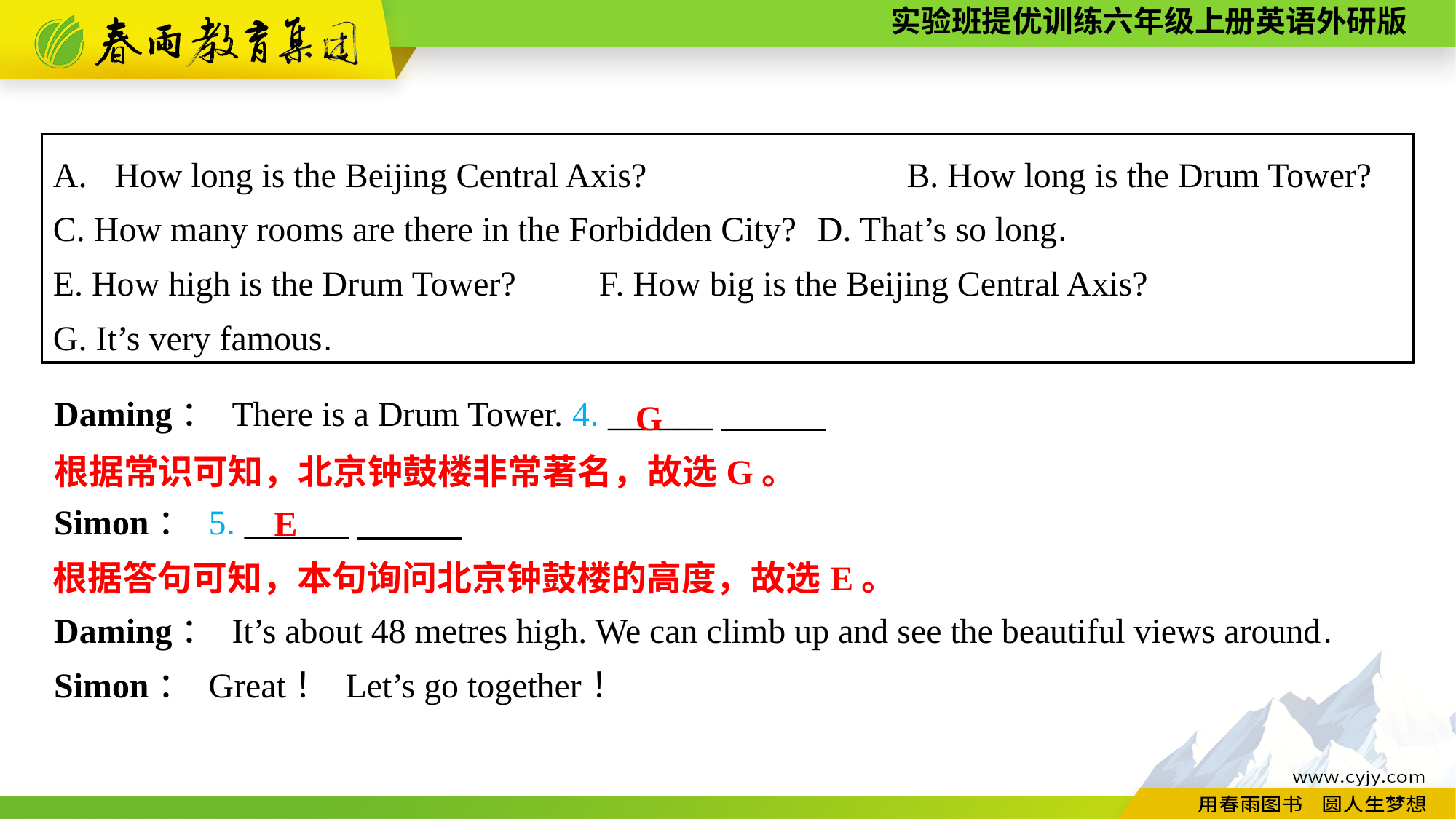

How long is the Beijing Central Axis?　　	B. How long is the Drum Tower?
C. How many rooms are there in the Forbidden City?	D. That’s so long.
E. How high is the Drum Tower?	F. How big is the Beijing Central Axis?
G. It’s very famous.
Daming： There is a Drum Tower. 4. ______

Simon： 5. ______

Daming： It’s about 48 metres high. We can climb up and see the beautiful views around.
Simon： Great！ Let’s go together！
G
根据常识可知，北京钟鼓楼非常著名，故选G。
E
根据答句可知，本句询问北京钟鼓楼的高度，故选E。